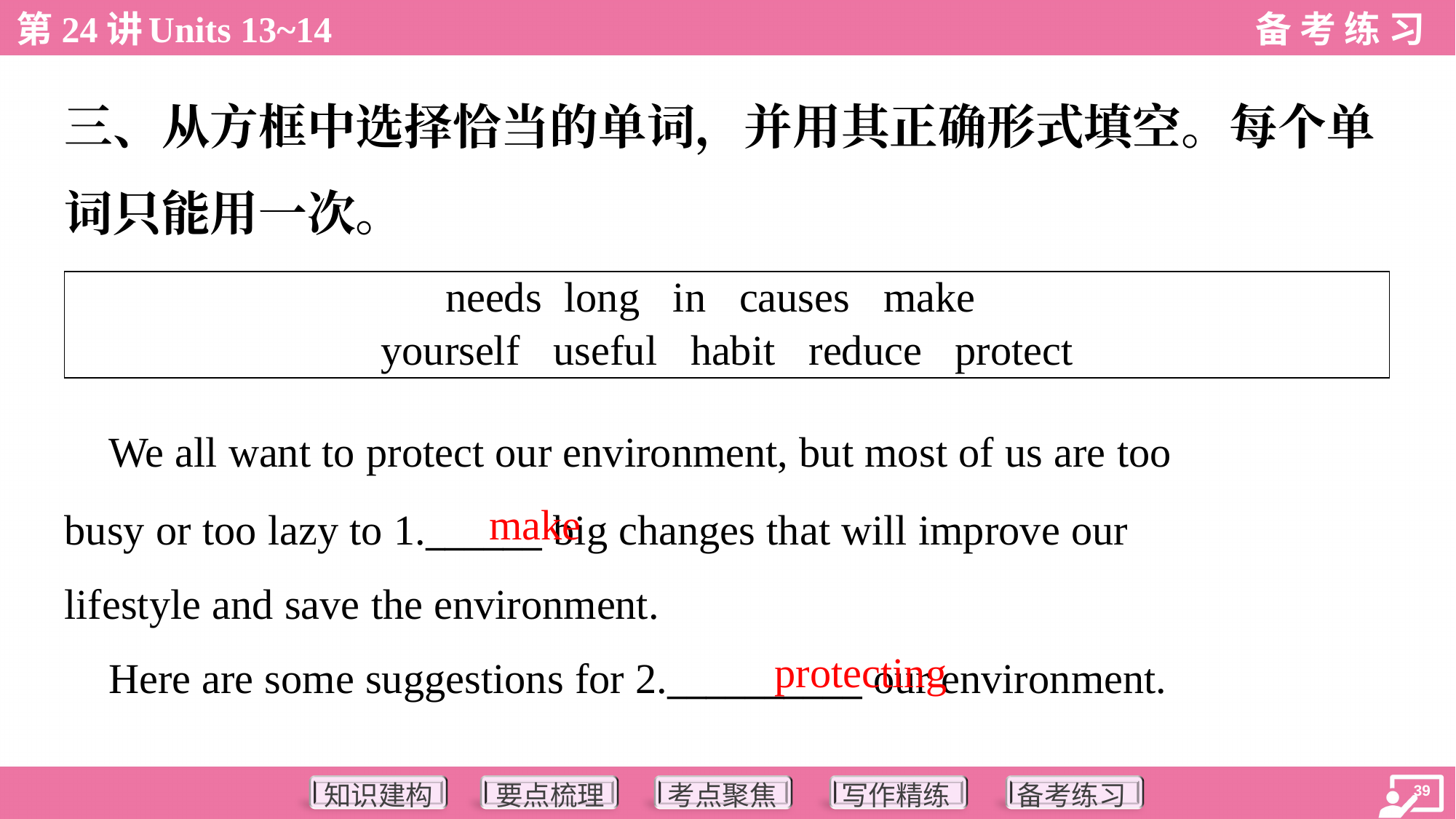

三、从方框中选择恰当的单词，并用其正确形式填空。每个单
词只能用一次。
| needs long in causes make yourself useful habit reduce protect |
| --- |
    We all want to protect our environment, but most of us are too
busy or too lazy to 1.______ big changes that will improve our
lifestyle and save the environment.
make
protecting
    Here are some suggestions for 2.__________ our environment.